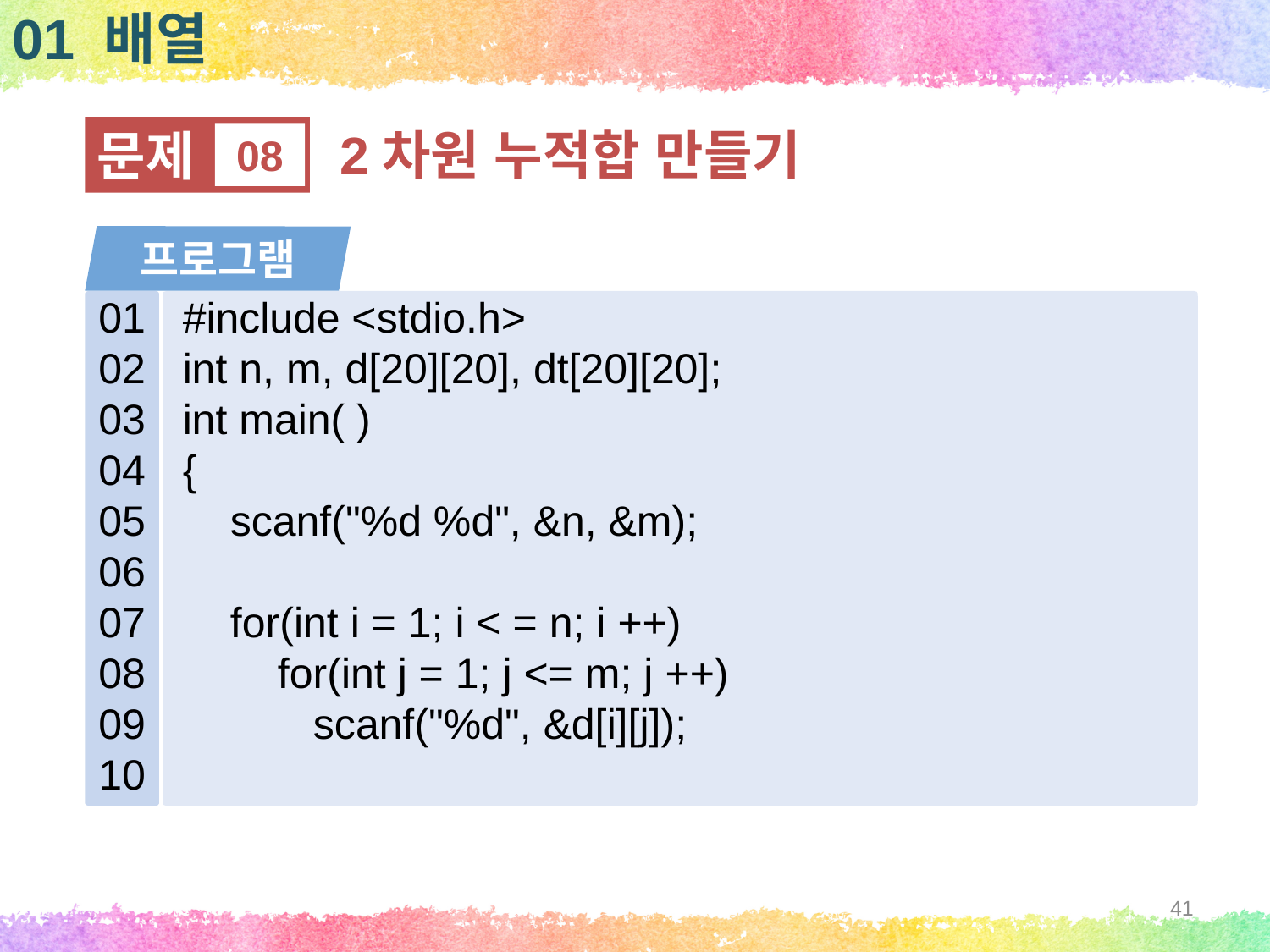

01 배열
문제
08
2차원 누적합 만들기
프로그램
01
02
03
04
05
06
07
08
09
10
#include <stdio.h>
int n, m, d[20][20], dt[20][20];
int main( )
{
    scanf("%d %d", &n, &m);

    for(int i = 1; i < = n; i ++)
        for(int j = 1; j <= m; j ++)
           scanf("%d", &d[i][j]);
41